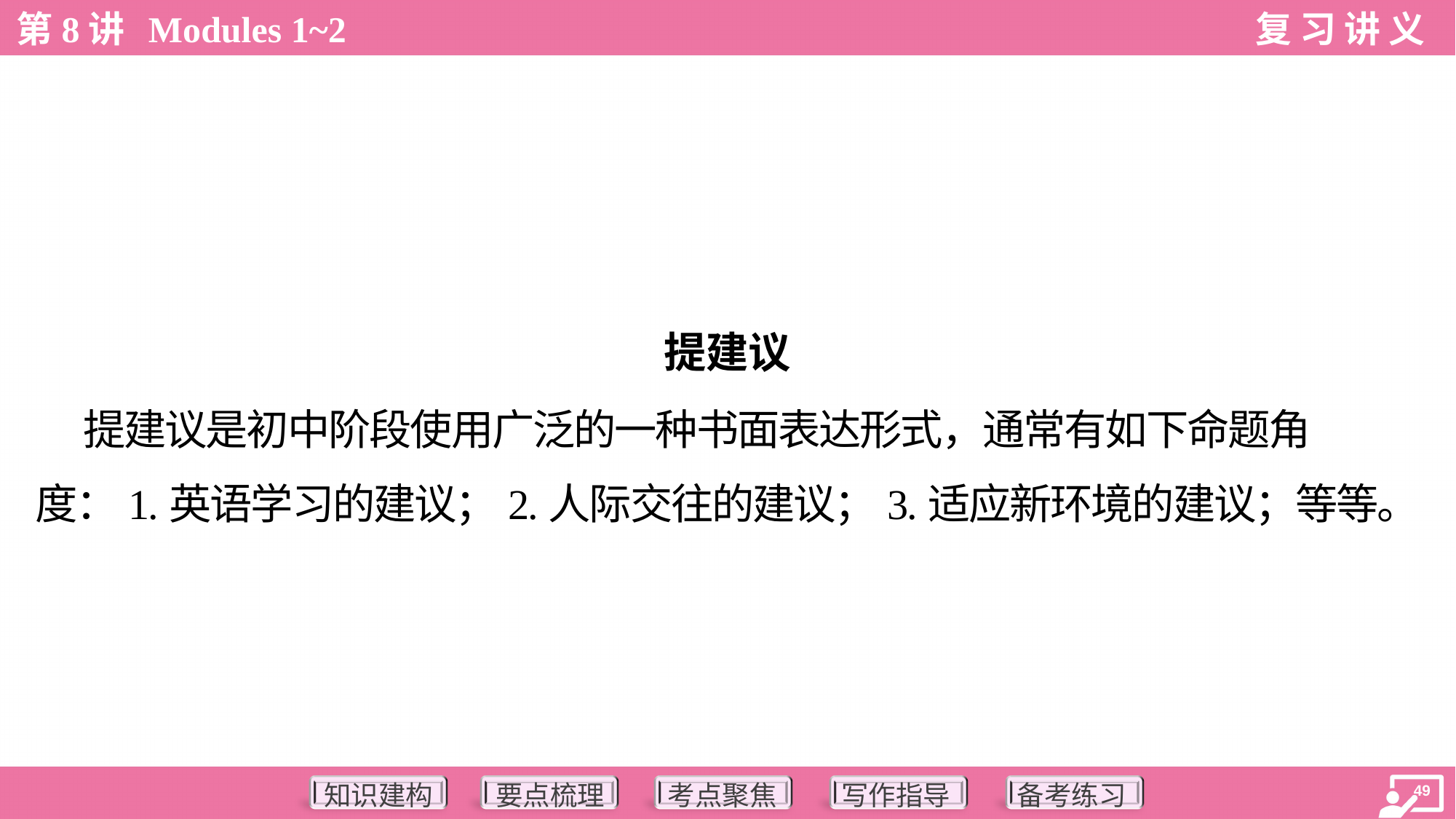

提建议
    提建议是初中阶段使用广泛的一种书面表达形式，通常有如下命题角
度：1.英语学习的建议；2.人际交往的建议；3.适应新环境的建议；等等。